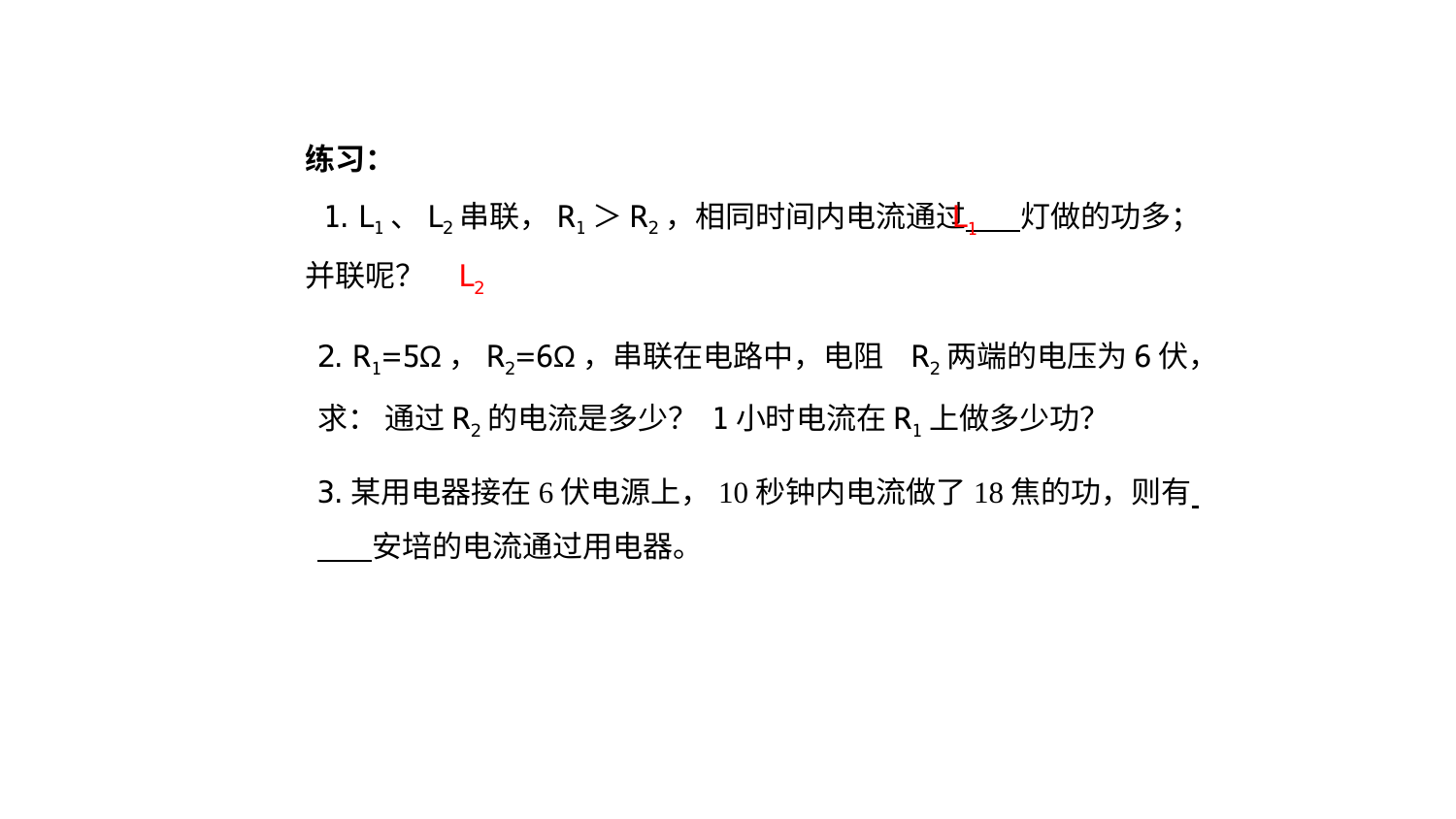

练习：
  1. L1、L2串联，R1＞R2，相同时间内电流通过        灯做的功多；并联呢？
L1
L2
2. R1=5Ω，R2=6Ω，串联在电路中，电阻   R2两端的电压为6伏，求： 通过R2的电流是多少？ 1小时电流在R1上做多少功？
3.某用电器接在6伏电源上，10秒钟内电流做了18焦的功，则有          安培的电流通过用电器。